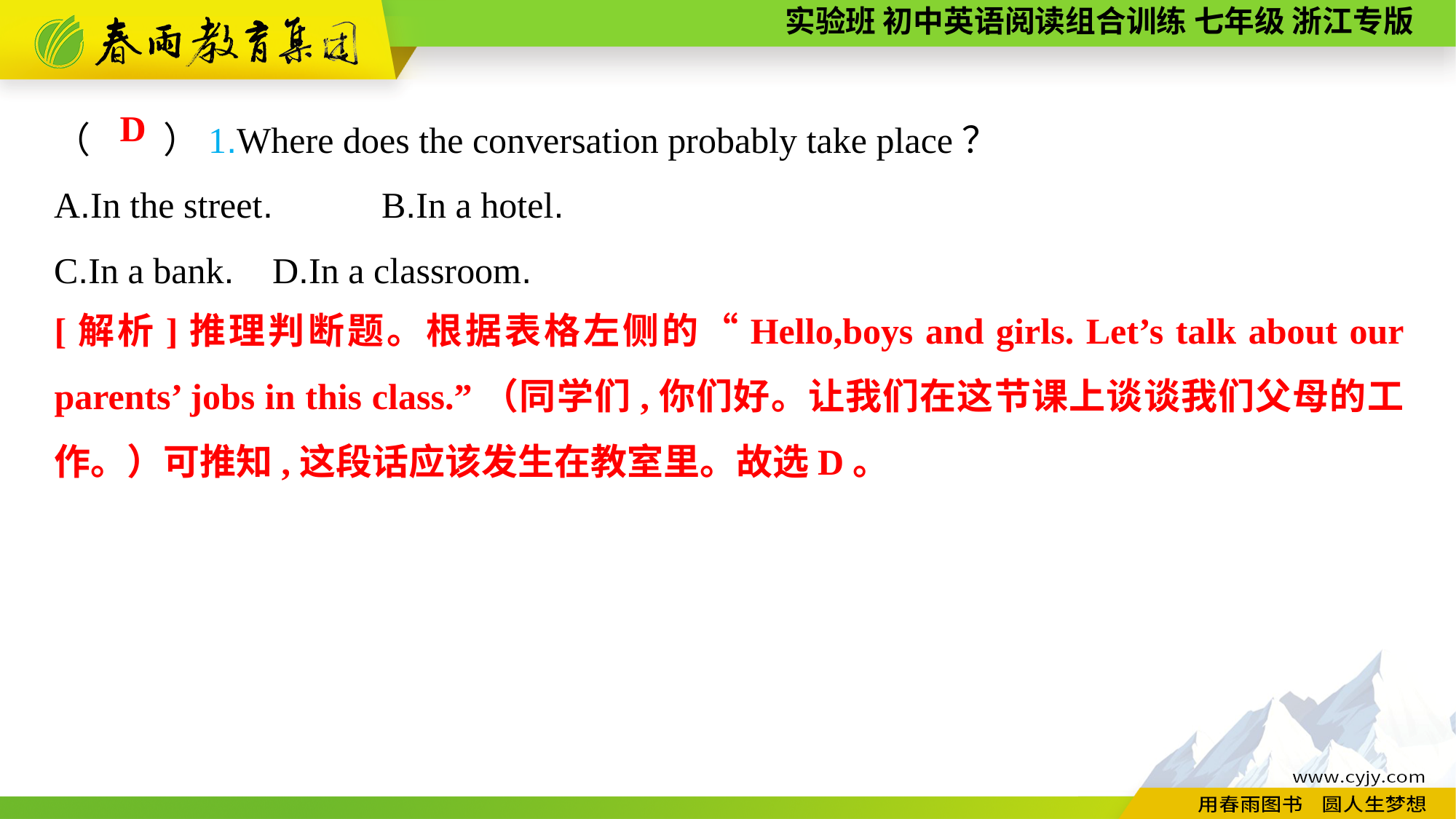

（　　）1.Where does the conversation probably take place？
A.In the street.	B.In a hotel.
C.In a bank.	D.In a classroom.
D
[解析]推理判断题。根据表格左侧的“Hello,boys and girls. Let’s talk about our parents’ jobs in this class.”（同学们,你们好。让我们在这节课上谈谈我们父母的工作。）可推知,这段话应该发生在教室里。故选D。